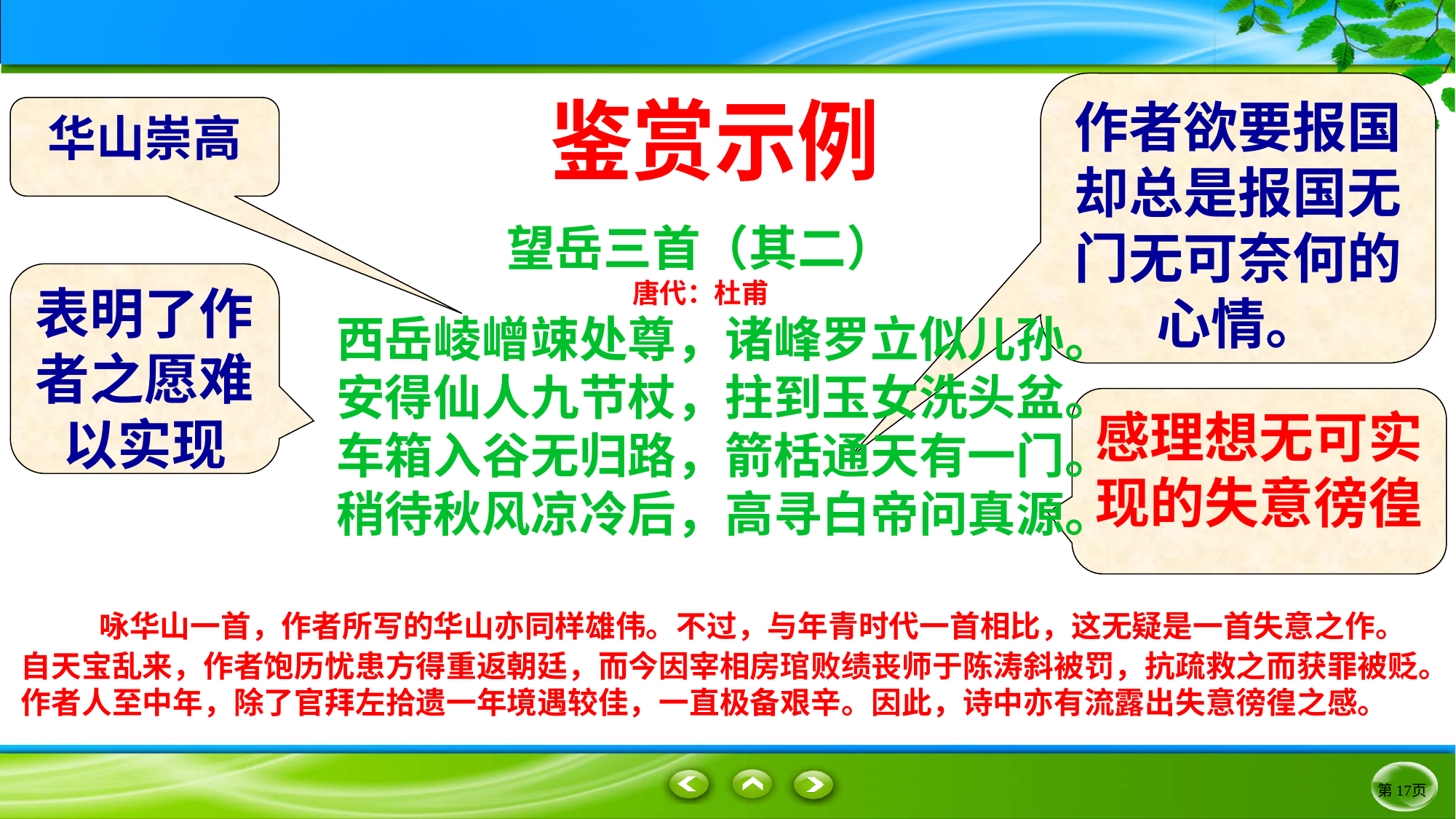

作者欲要报国却总是报国无门无可奈何的心情。
华山崇高
鉴赏示例
望岳三首（其二）
唐代：杜甫
西岳崚嶒竦处尊，诸峰罗立似儿孙。
安得仙人九节杖，拄到玉女洗头盆。
车箱入谷无归路，箭栝通天有一门。
稍待秋风凉冷后，高寻白帝问真源。
表明了作者之愿难以实现
感理想无可实现的失意徬徨

      咏华山一首，作者所写的华山亦同样雄伟。不过，与年青时代一首相比，这无疑是一首失意之作。自天宝乱来，作者饱历忧患方得重返朝廷，而今因宰相房琯败绩丧师于陈涛斜被罚，抗疏救之而获罪被贬。作者人至中年，除了官拜左拾遗一年境遇较佳，一直极备艰辛。因此，诗中亦有流露出失意徬徨之感。